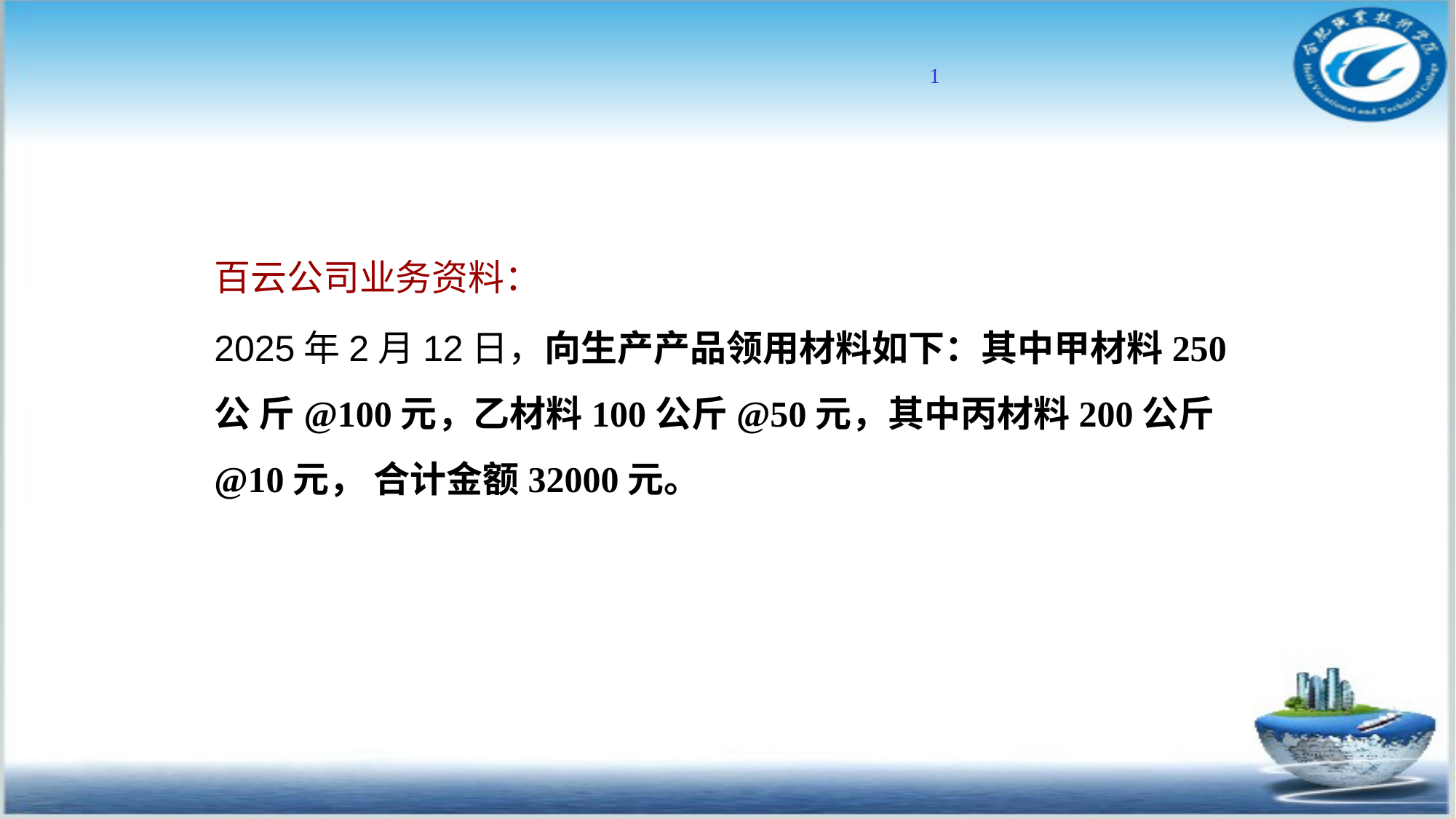

1
百云公司业务资料：
2025年2月12日，向生产产品领用材料如下：其中甲材料250公 斤@100元，乙材料100公斤@50元，其中丙材料200公斤@10元， 合计金额32000元。